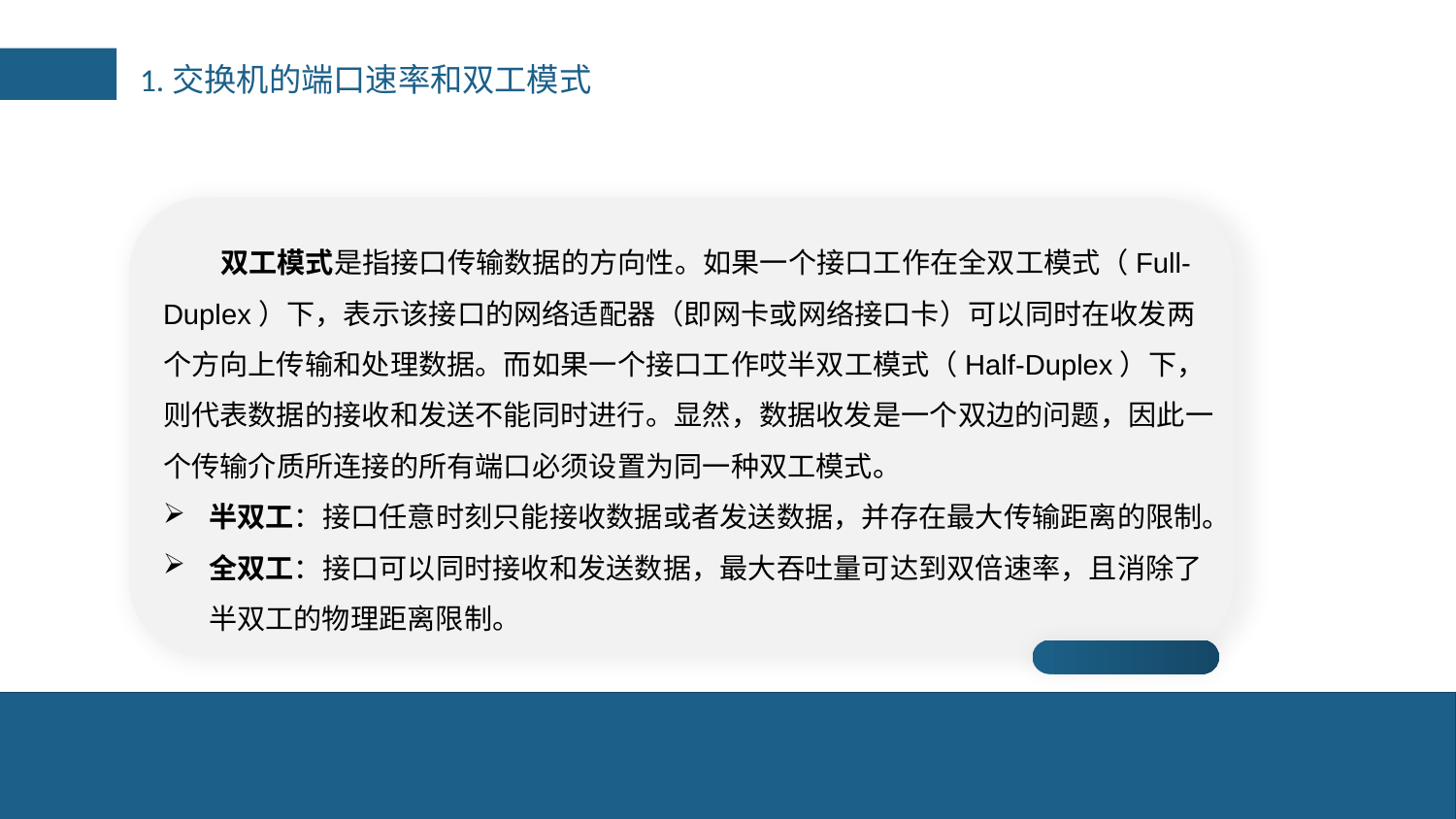

1.交换机的端口速率和双工模式

        双工模式是指接口传输数据的方向性。如果一个接口工作在全双工模式（Full-Duplex）下，表示该接口的网络适配器（即网卡或网络接口卡）可以同时在收发两个方向上传输和处理数据。而如果一个接口工作哎半双工模式（Half-Duplex）下，则代表数据的接收和发送不能同时进行。显然，数据收发是一个双边的问题，因此一个传输介质所连接的所有端口必须设置为同一种双工模式。
半双工：接口任意时刻只能接收数据或者发送数据，并存在最大传输距离的限制。
全双工：接口可以同时接收和发送数据，最大吞吐量可达到双倍速率，且消除了半双工的物理距离限制。